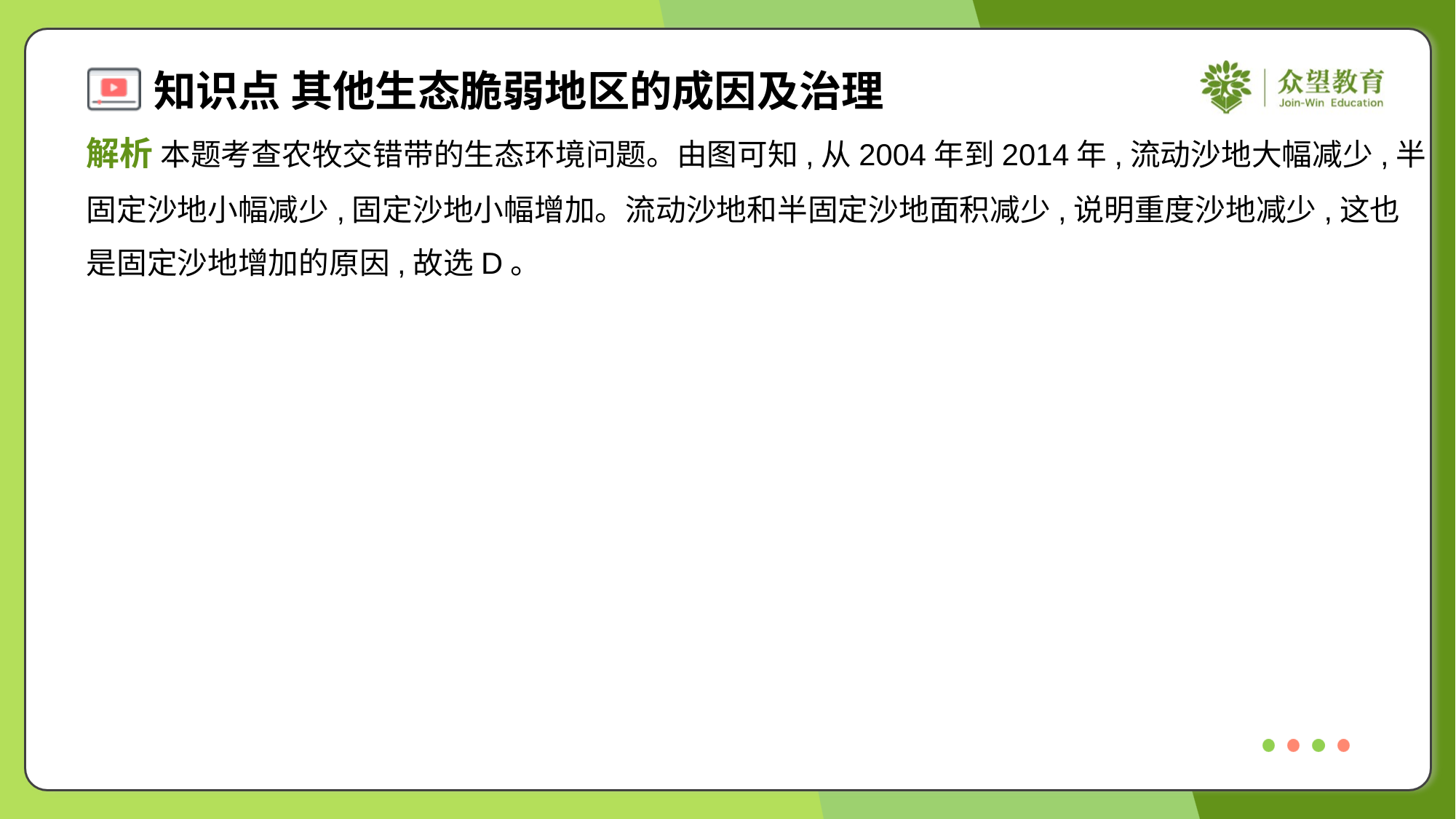

解析 本题考查农牧交错带的生态环境问题。由图可知,从2004年到2014年,流动沙地大幅减少,半
固定沙地小幅减少,固定沙地小幅增加。流动沙地和半固定沙地面积减少,说明重度沙地减少,这也
是固定沙地增加的原因,故选D。